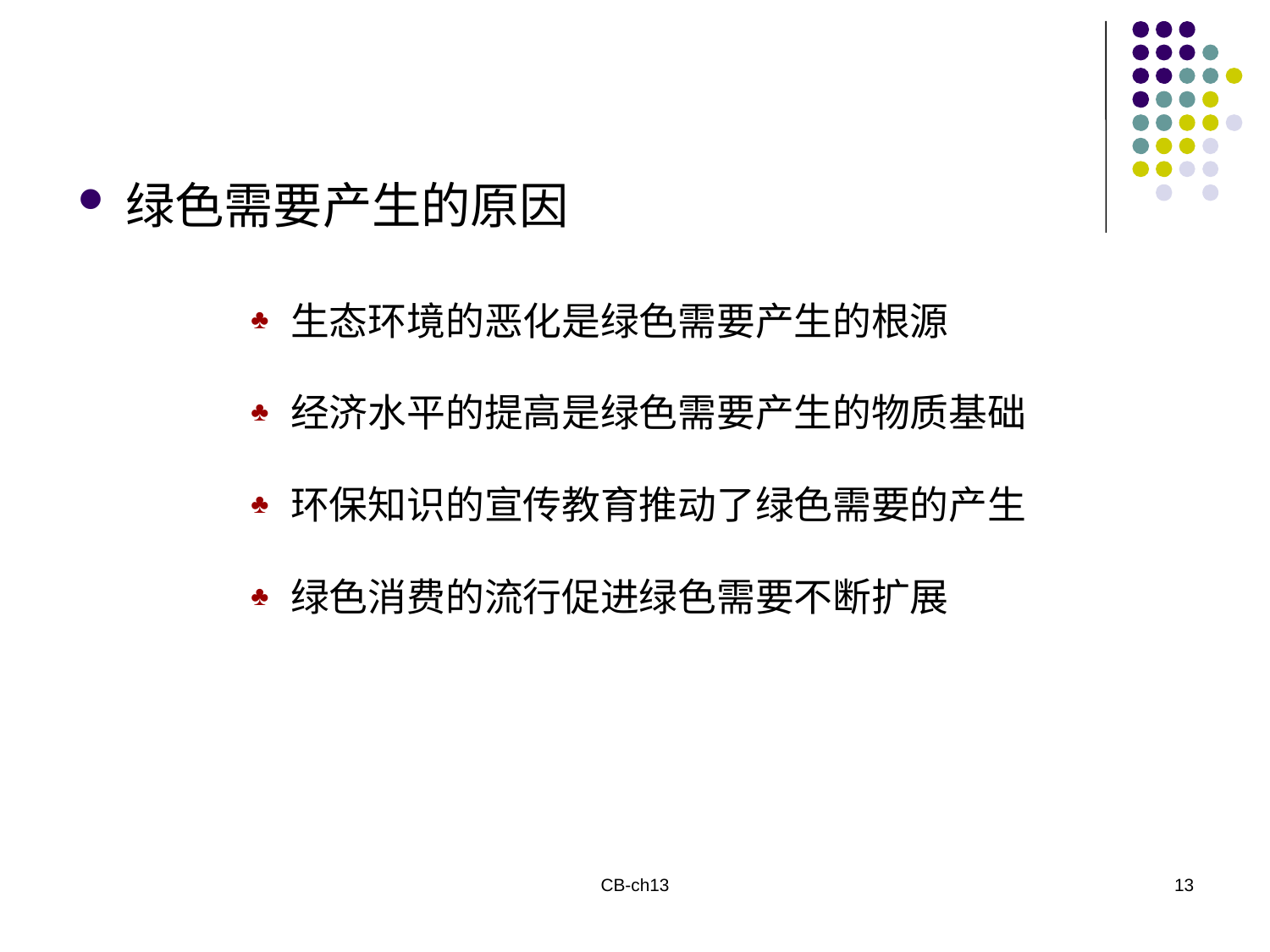

绿色需要产生的原因

生态环境的恶化是绿色需要产生的根源
经济水平的提高是绿色需要产生的物质基础
环保知识的宣传教育推动了绿色需要的产生
绿色消费的流行促进绿色需要不断扩展

CB-ch13
13